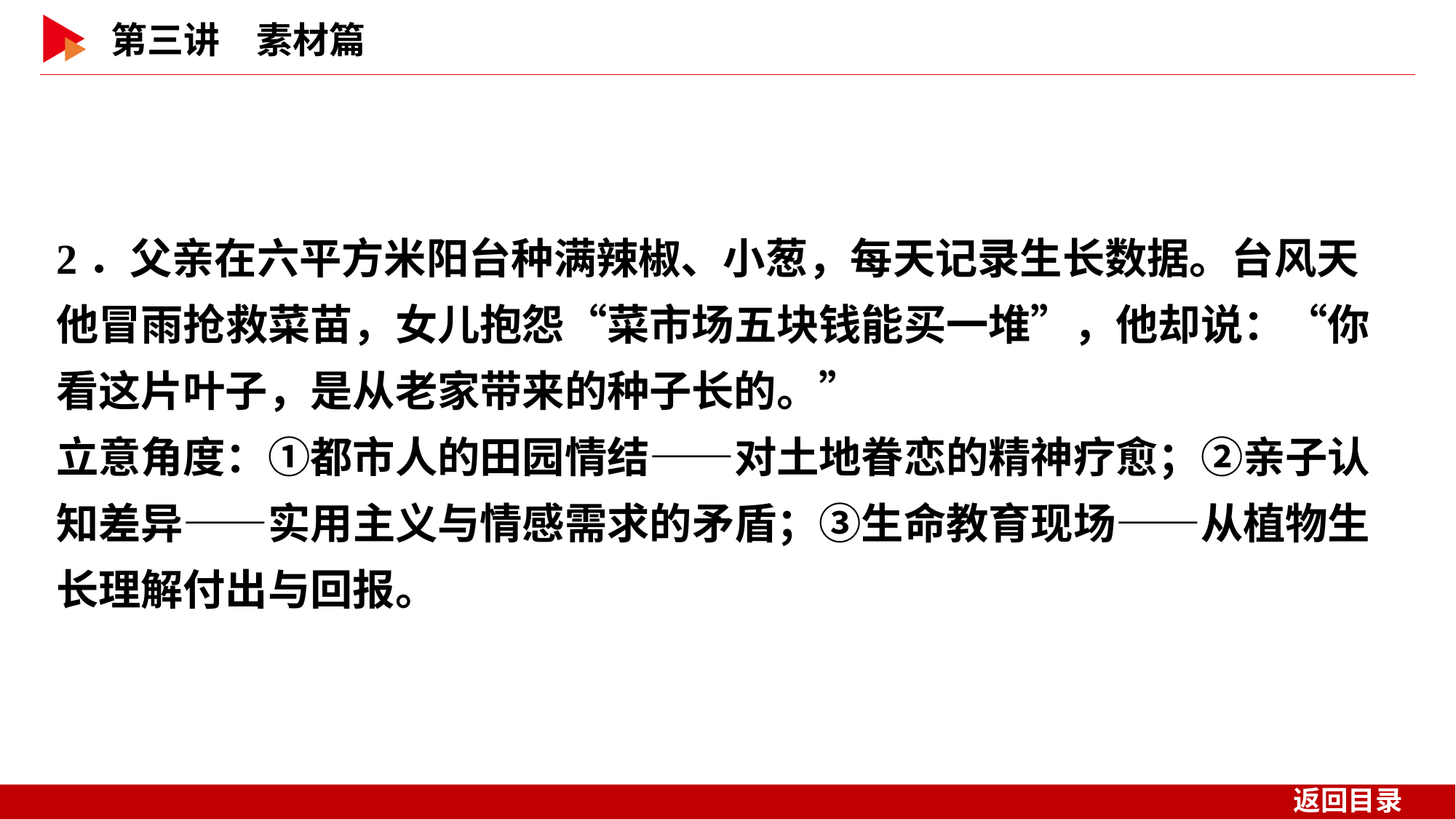

2．父亲在六平方米阳台种满辣椒、小葱，每天记录生长数据。台风天他冒雨抢救菜苗，女儿抱怨“菜市场五块钱能买一堆”，他却说：“你看这片叶子，是从老家带来的种子长的。”
立意角度：①都市人的田园情结——对土地眷恋的精神疗愈；②亲子认知差异——实用主义与情感需求的矛盾；③生命教育现场——从植物生长理解付出与回报。